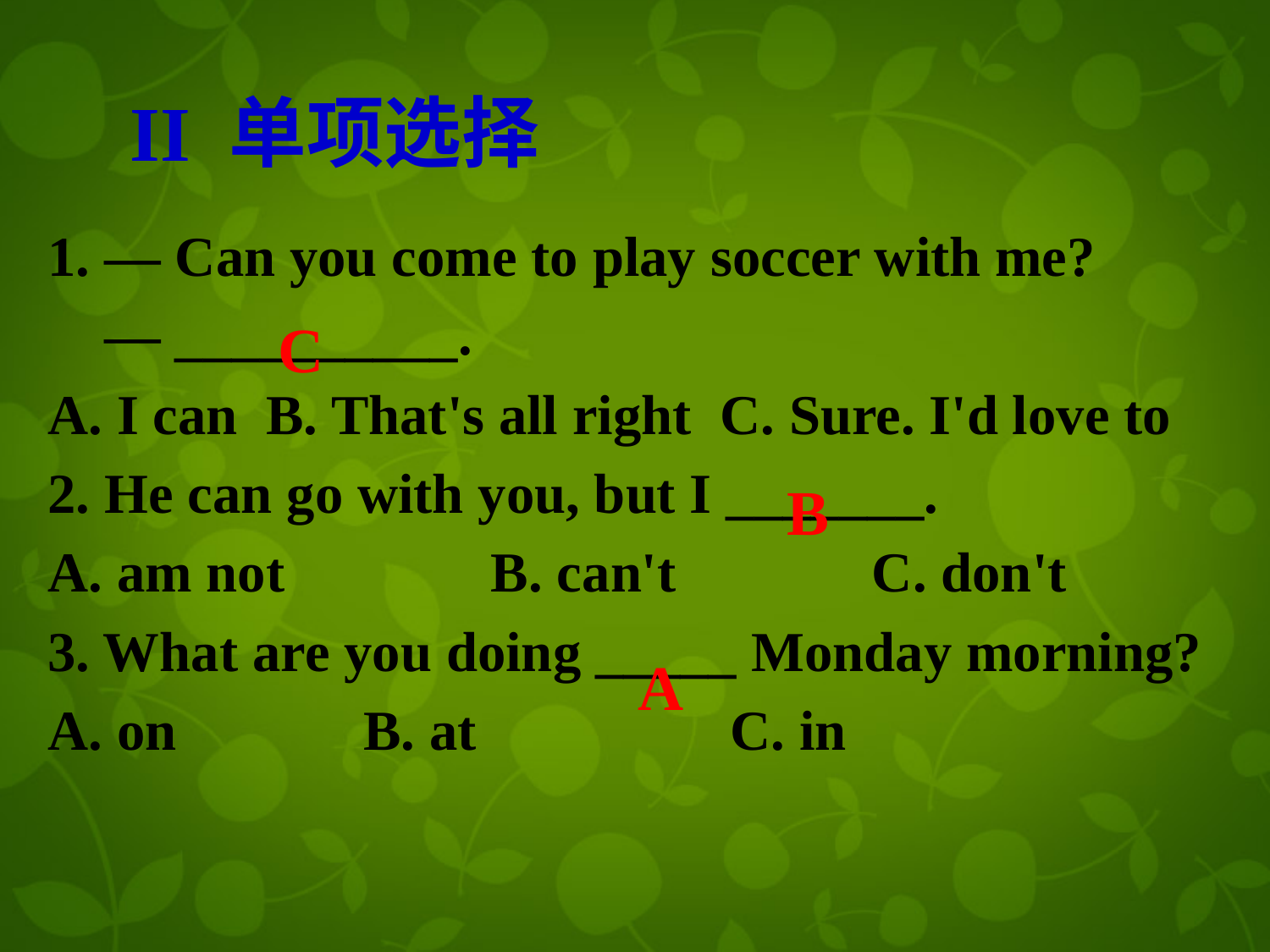

II 单项选择
1. — Can you come to play soccer with me?
    — __________.
A. I can  B. That's all right  C. Sure. I'd love to
2. He can go with you, but I _______.
A. am not	          B. can't	          C. don't
3. What are you doing _____ Monday morning?
A. on		 B. at		C. in
C
B
A